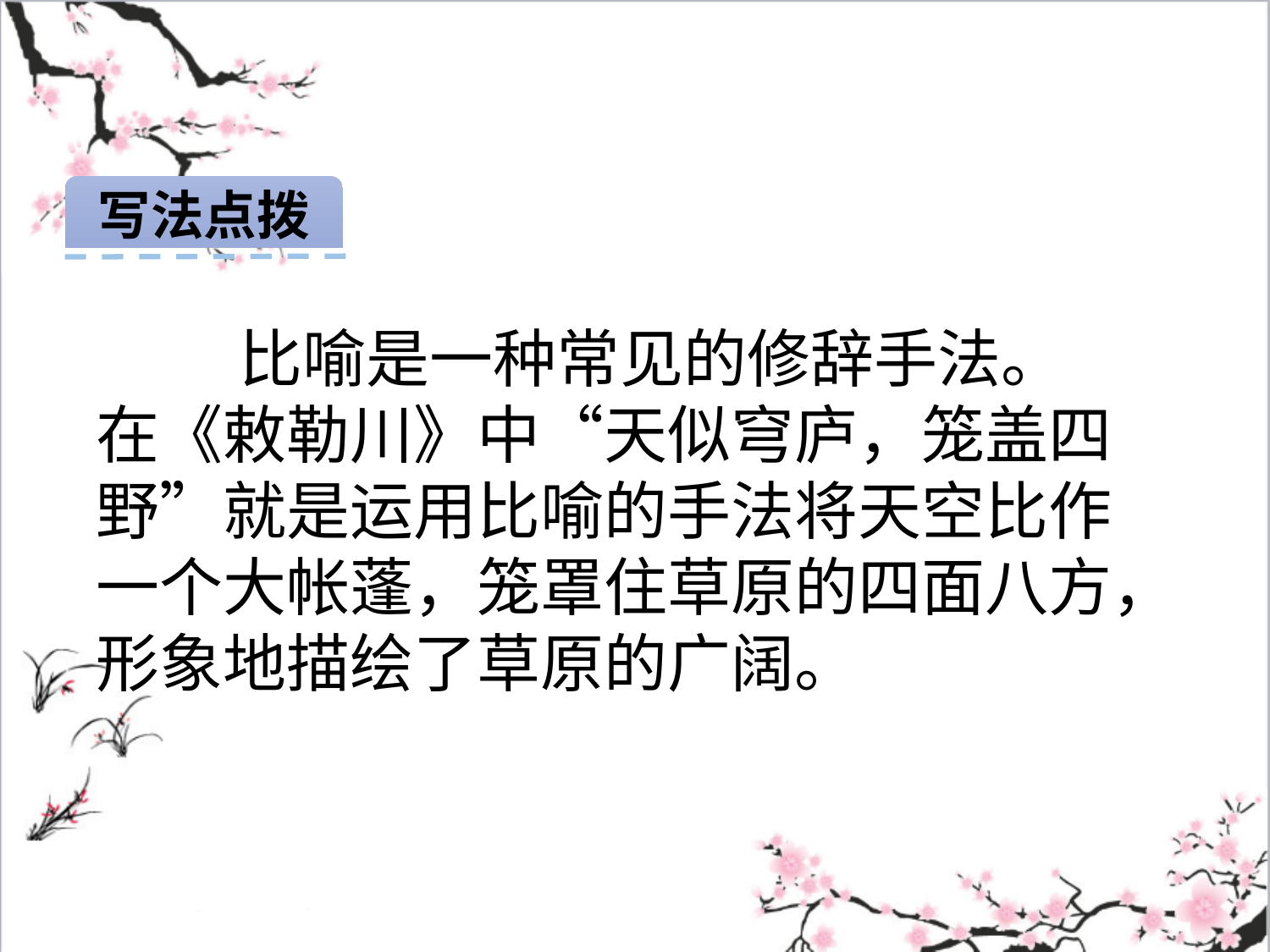

写法点拨
         比喻是一种常见的修辞手法。在《敕勒川》中“天似穹庐，笼盖四野”就是运用比喻的手法将天空比作一个大帐蓬，笼罩住草原的四面八方，形象地描绘了草原的广阔。